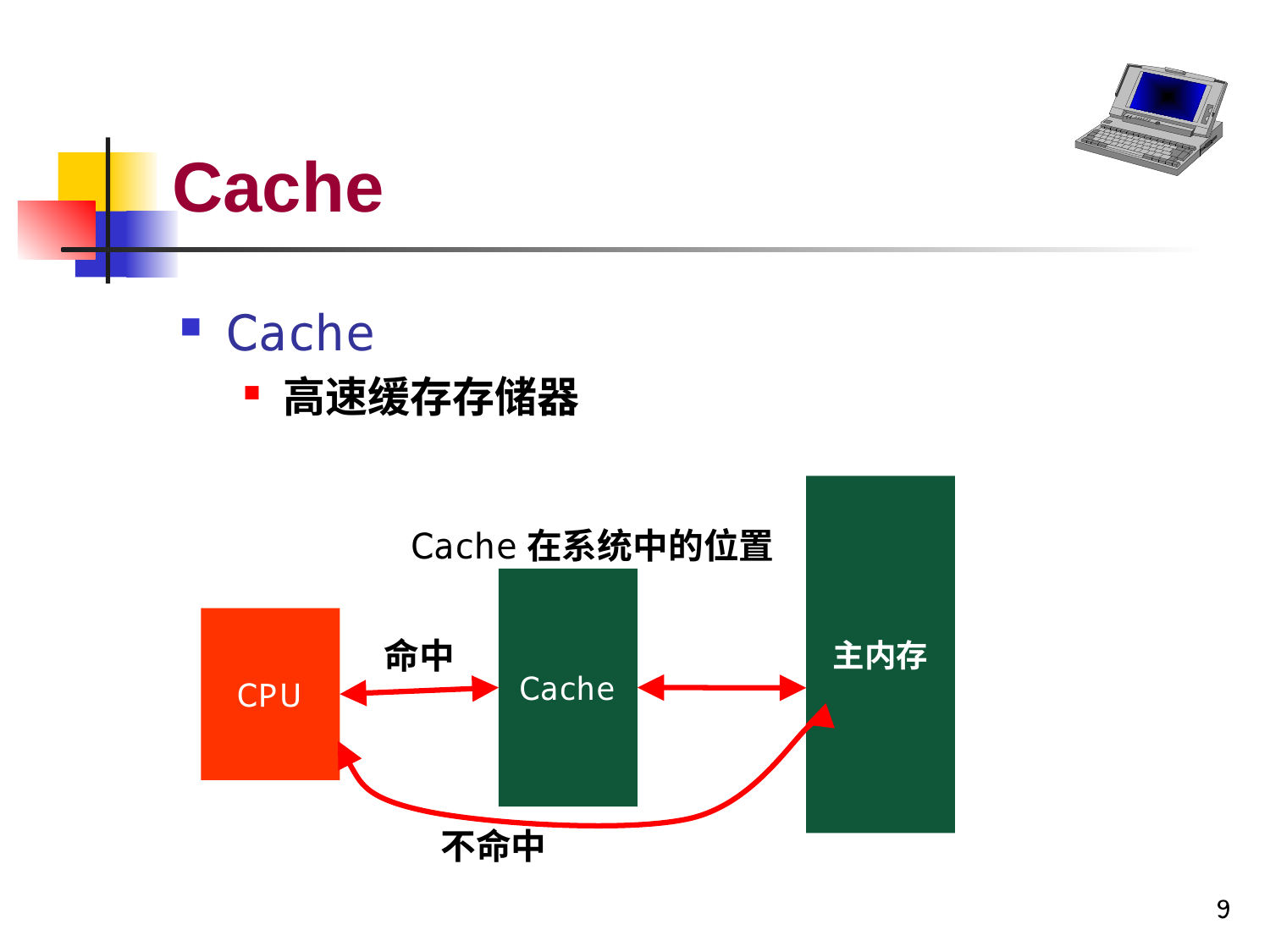

# Cache
Cache
高速缓存存储器
主内存
Cache在系统中的位置
Cache
CPU
命中

不命中
9